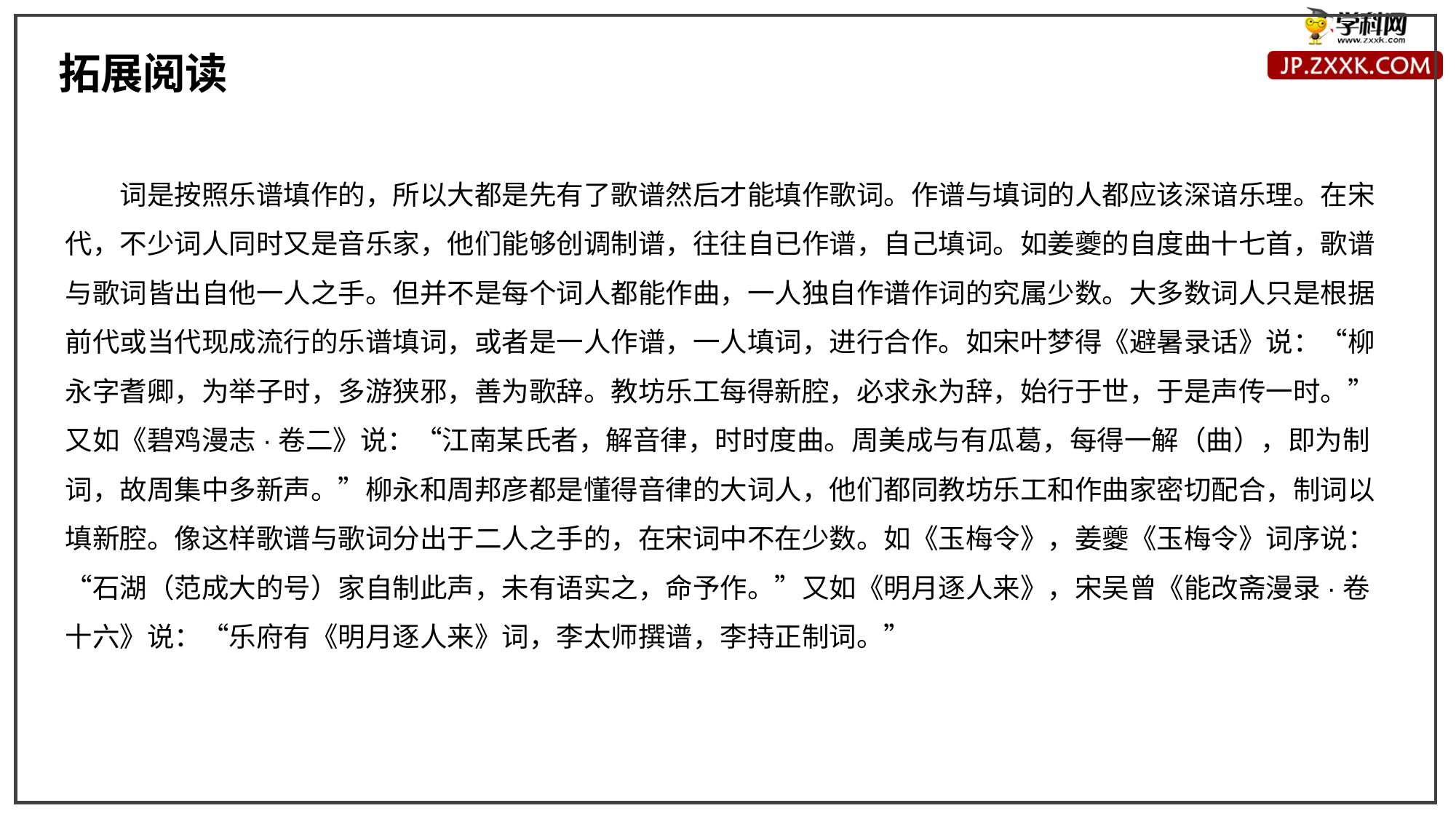

拓展阅读
词是按照乐谱填作的，所以大都是先有了歌谱然后才能填作歌词。作谱与填词的人都应该深谙乐理。在宋代，不少词人同时又是音乐家，他们能够创调制谱，往往自已作谱，自己填词。如姜夔的自度曲十七首，歌谱与歌词皆出自他一人之手。但并不是每个词人都能作曲，一人独自作谱作词的究属少数。大多数词人只是根据前代或当代现成流行的乐谱填词，或者是一人作谱，一人填词，进行合作。如宋叶梦得《避暑录话》说：“柳永字耆卿，为举子时，多游狭邪，善为歌辞。教坊乐工每得新腔，必求永为辞，始行于世，于是声传一时。”又如《碧鸡漫志·卷二》说：“江南某氏者，解音律，时时度曲。周美成与有瓜葛，每得一解（曲），即为制词，故周集中多新声。”柳永和周邦彦都是懂得音律的大词人，他们都同教坊乐工和作曲家密切配合，制词以填新腔。像这样歌谱与歌词分出于二人之手的，在宋词中不在少数。如《玉梅令》，姜夔《玉梅令》词序说：“石湖（范成大的号）家自制此声，未有语实之，命予作。”又如《明月逐人来》，宋吴曾《能改斋漫录·卷十六》说：“乐府有《明月逐人来》词，李太师撰谱，李持正制词。”